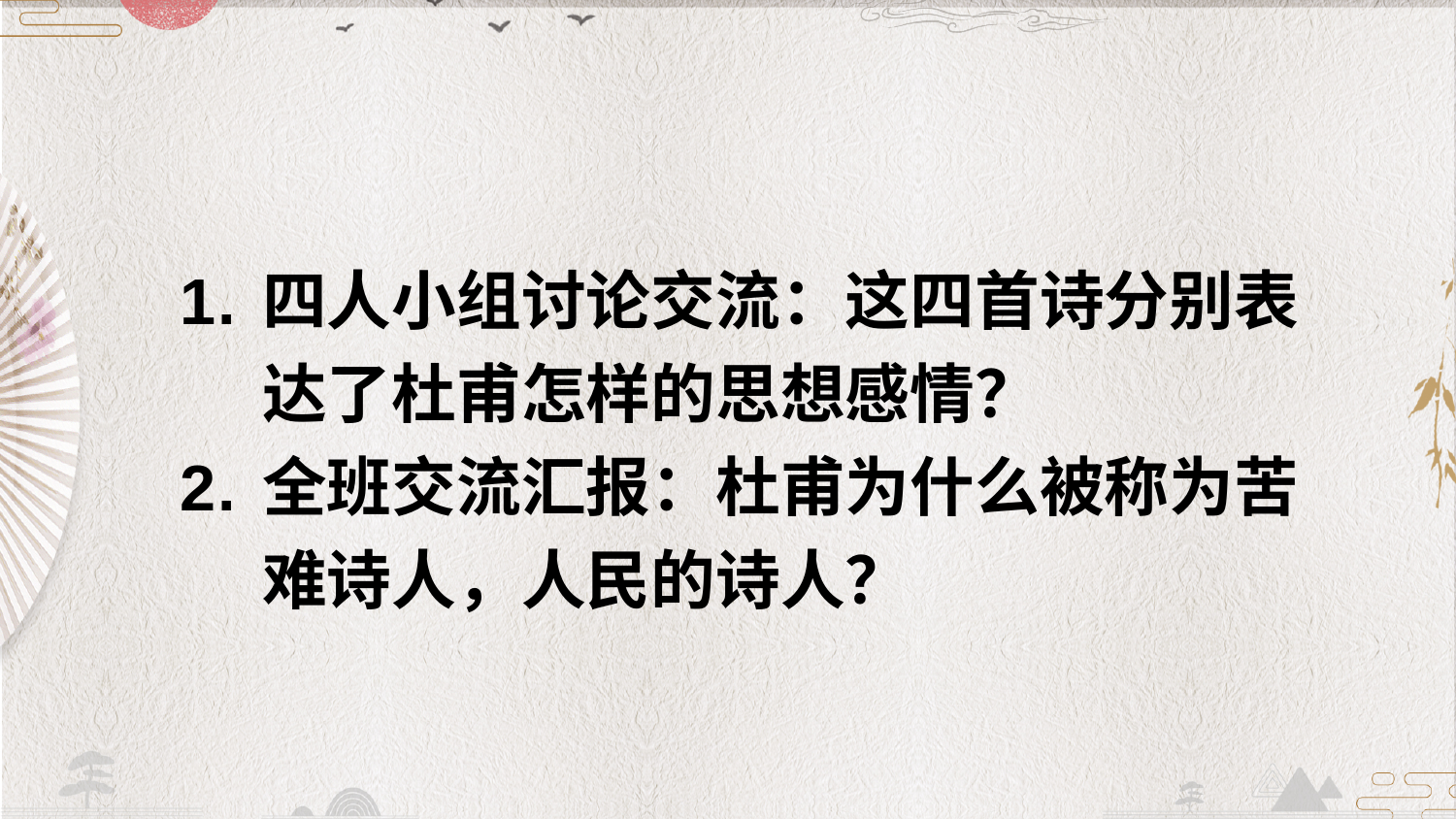

四人小组讨论交流：这四首诗分别表达了杜甫怎样的思想感情？
全班交流汇报：杜甫为什么被称为苦难诗人，人民的诗人？